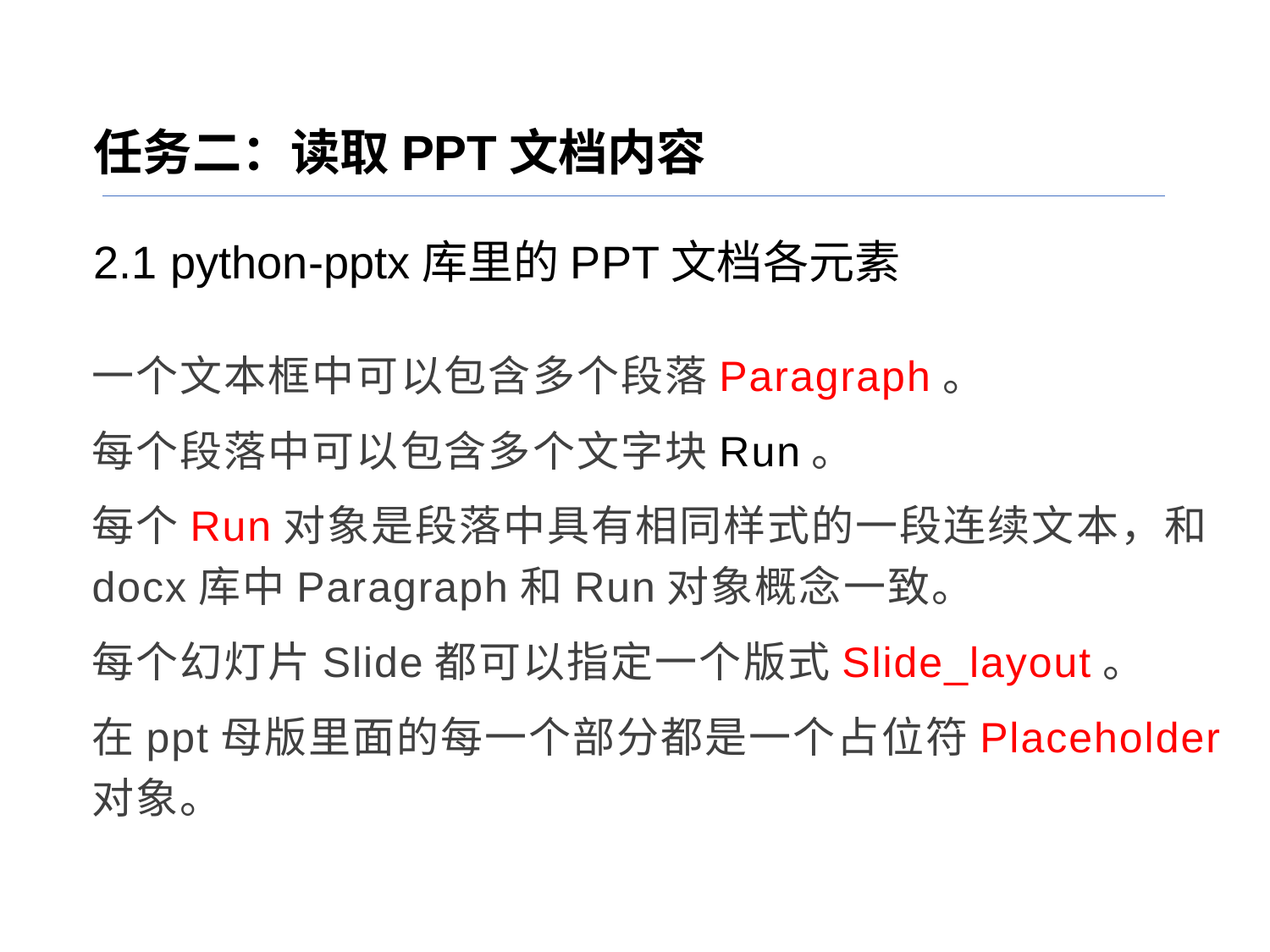

任务二：读取PPT文档内容
2.1 python-pptx库里的PPT文档各元素
一个文本框中可以包含多个段落Paragraph。
每个段落中可以包含多个文字块Run。
每个Run对象是段落中具有相同样式的一段连续文本，和docx库中Paragraph和Run对象概念一致。
每个幻灯片Slide都可以指定一个版式Slide_layout。
在ppt母版里面的每一个部分都是一个占位符Placeholder对象。